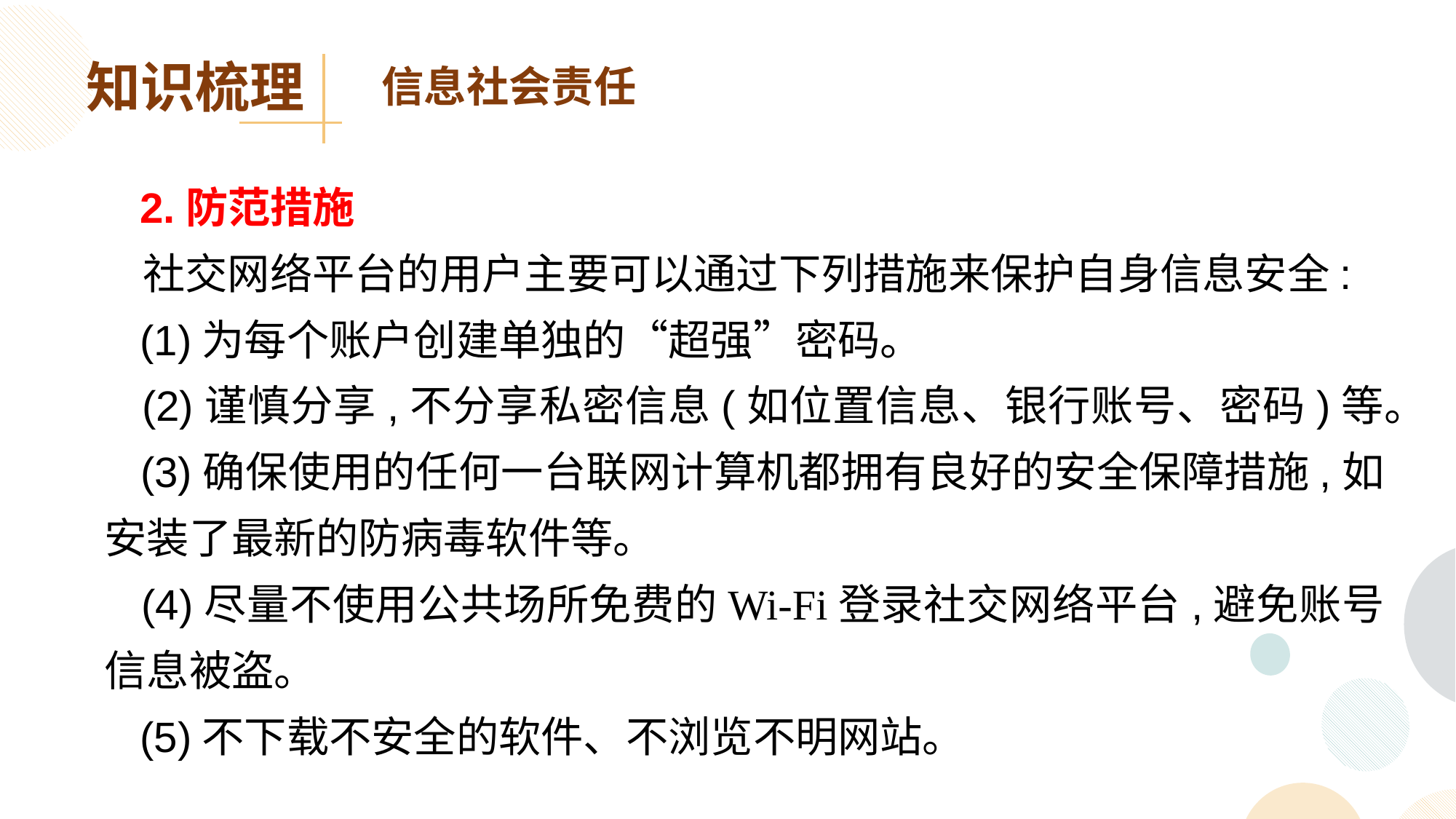

知识梳理
信息社会责任
   2.防范措施
   社交网络平台的用户主要可以通过下列措施来保护自身信息安全:
   (1)为每个账户创建单独的“超强”密码。
   (2)谨慎分享,不分享私密信息(如位置信息、银行账号、密码)等。
   (3)确保使用的任何一台联网计算机都拥有良好的安全保障措施,如安装了最新的防病毒软件等。
   (4)尽量不使用公共场所免费的Wi-Fi登录社交网络平台,避免账号信息被盗。
   (5)不下载不安全的软件、不浏览不明网站。